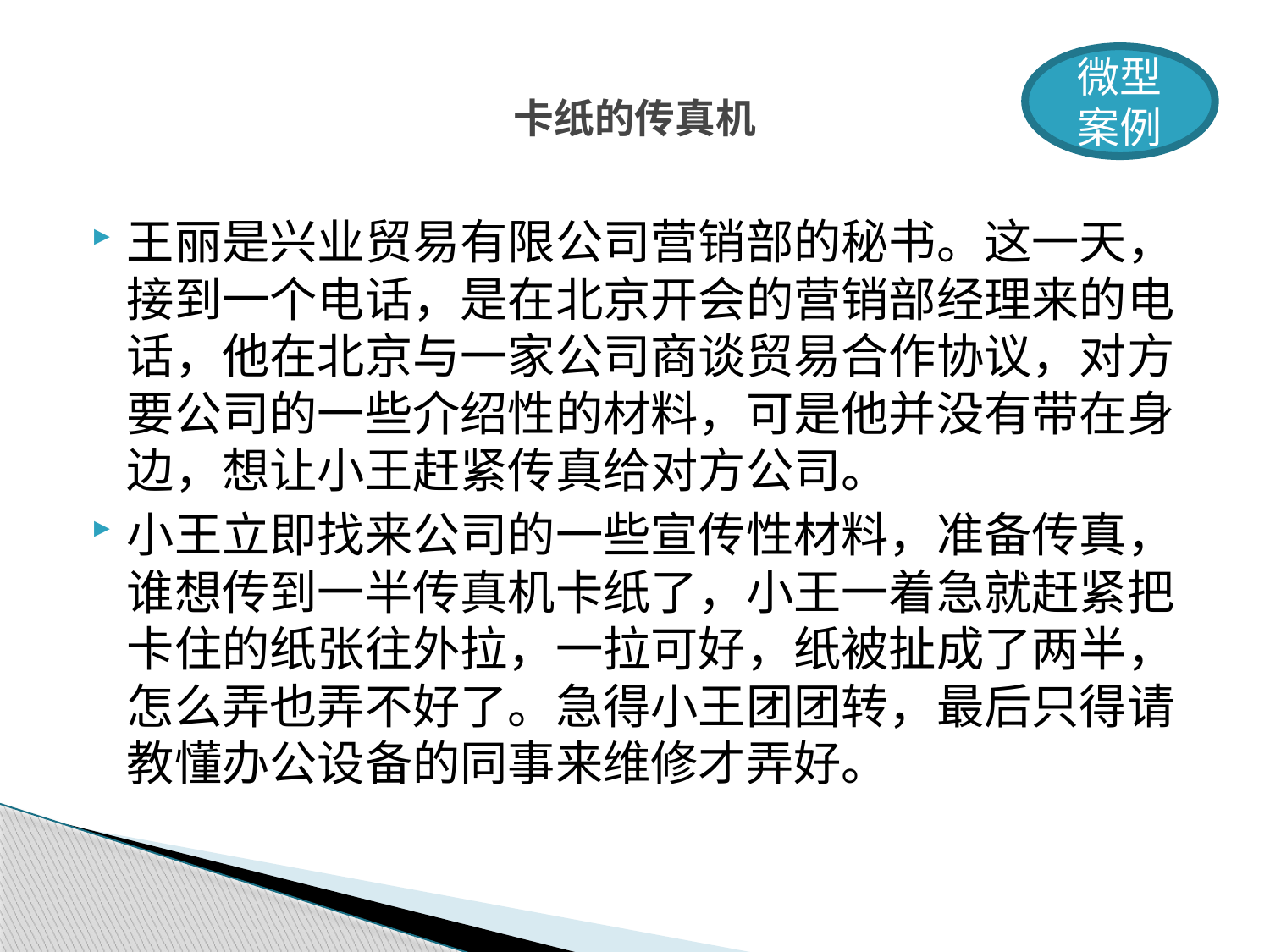

# 卡纸的传真机
微型案例
王丽是兴业贸易有限公司营销部的秘书。这一天，接到一个电话，是在北京开会的营销部经理来的电话，他在北京与一家公司商谈贸易合作协议，对方要公司的一些介绍性的材料，可是他并没有带在身边，想让小王赶紧传真给对方公司。
小王立即找来公司的一些宣传性材料，准备传真，谁想传到一半传真机卡纸了，小王一着急就赶紧把卡住的纸张往外拉，一拉可好，纸被扯成了两半，怎么弄也弄不好了。急得小王团团转，最后只得请教懂办公设备的同事来维修才弄好。